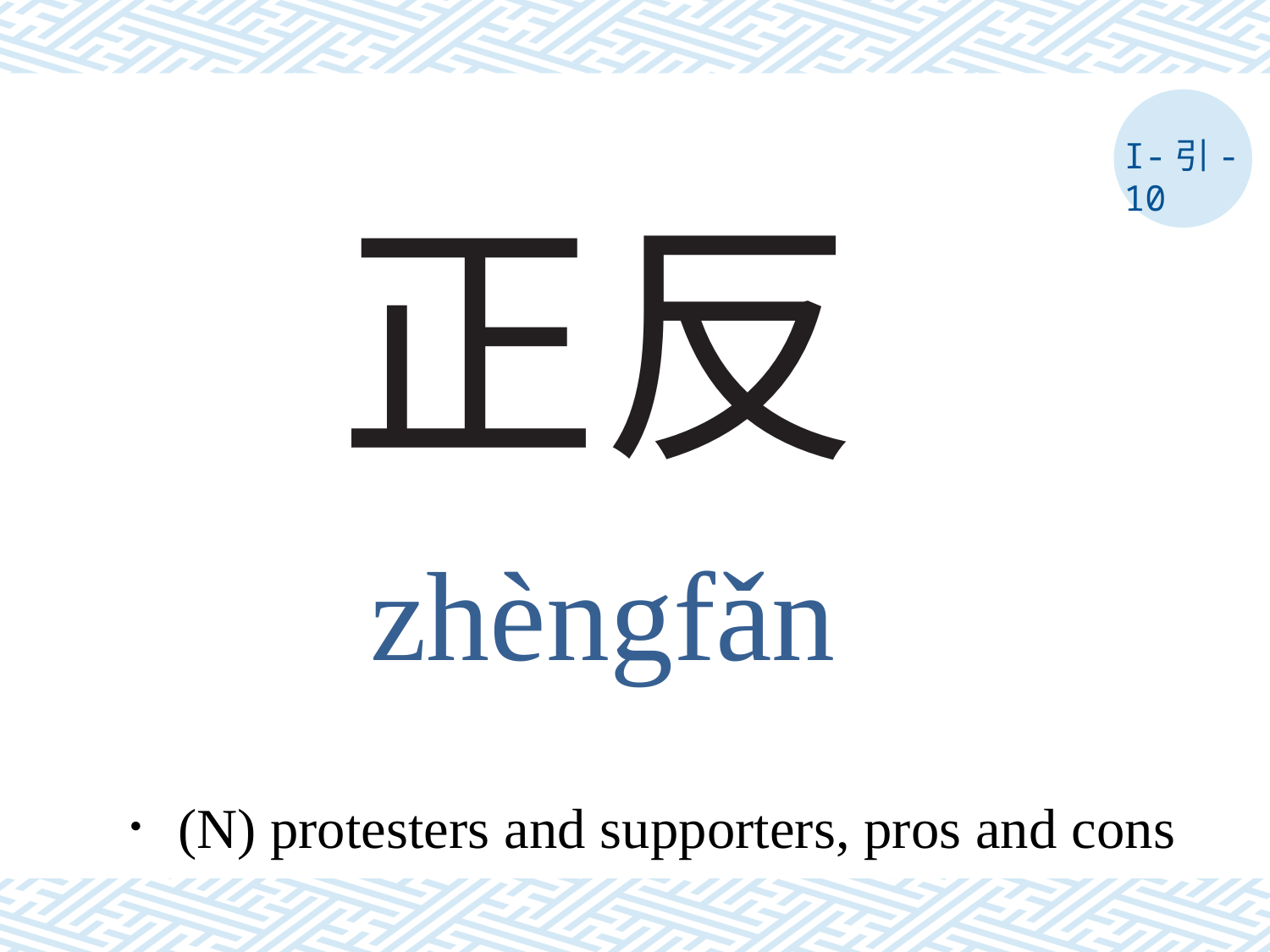

I-引-10

# 正反
zhèngfǎn
．(N) protesters and supporters, pros and cons